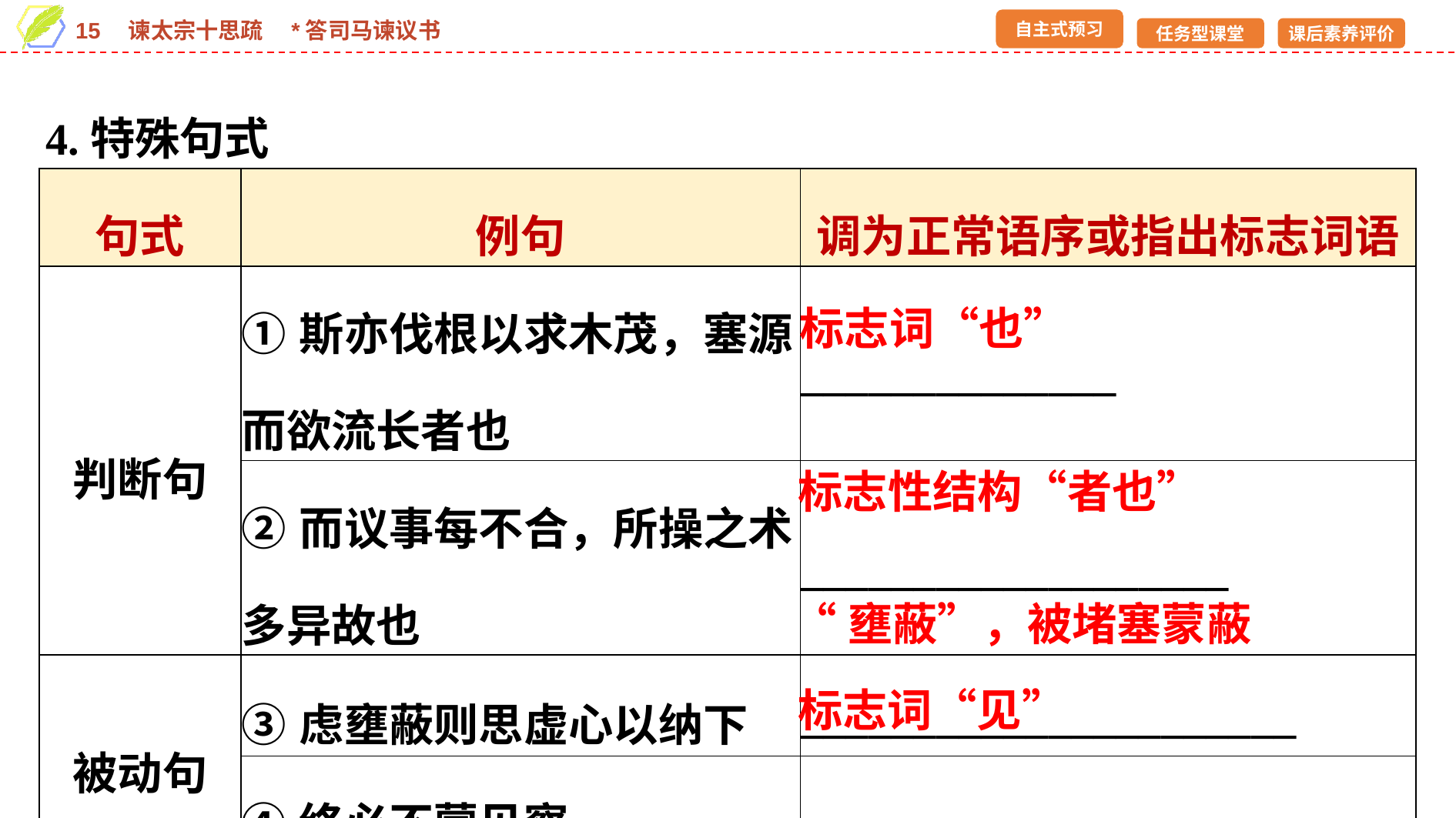

4.特殊句式
| 句式 | 例句 | 调为正常语序或指出标志词语 |
| --- | --- | --- |
| 判断句 | ①斯亦伐根以求木茂，塞源而欲流长者也 | \_\_\_\_\_\_\_\_\_\_\_\_\_\_ |
|  | ②而议事每不合，所操之术多异故也 | \_\_\_\_\_\_\_\_\_\_\_\_\_\_\_\_\_\_\_ |
| 被动句 | ③虑壅蔽则思虚心以纳下 | \_\_\_\_\_\_\_\_\_\_\_\_\_\_\_\_\_\_\_\_\_\_ |
|  | ④终必不蒙见察 | \_\_\_\_\_\_\_\_\_\_\_\_\_\_ |
标志词“也”
标志性结构“者也”
“壅蔽”，被堵塞蒙蔽
标志词“见”